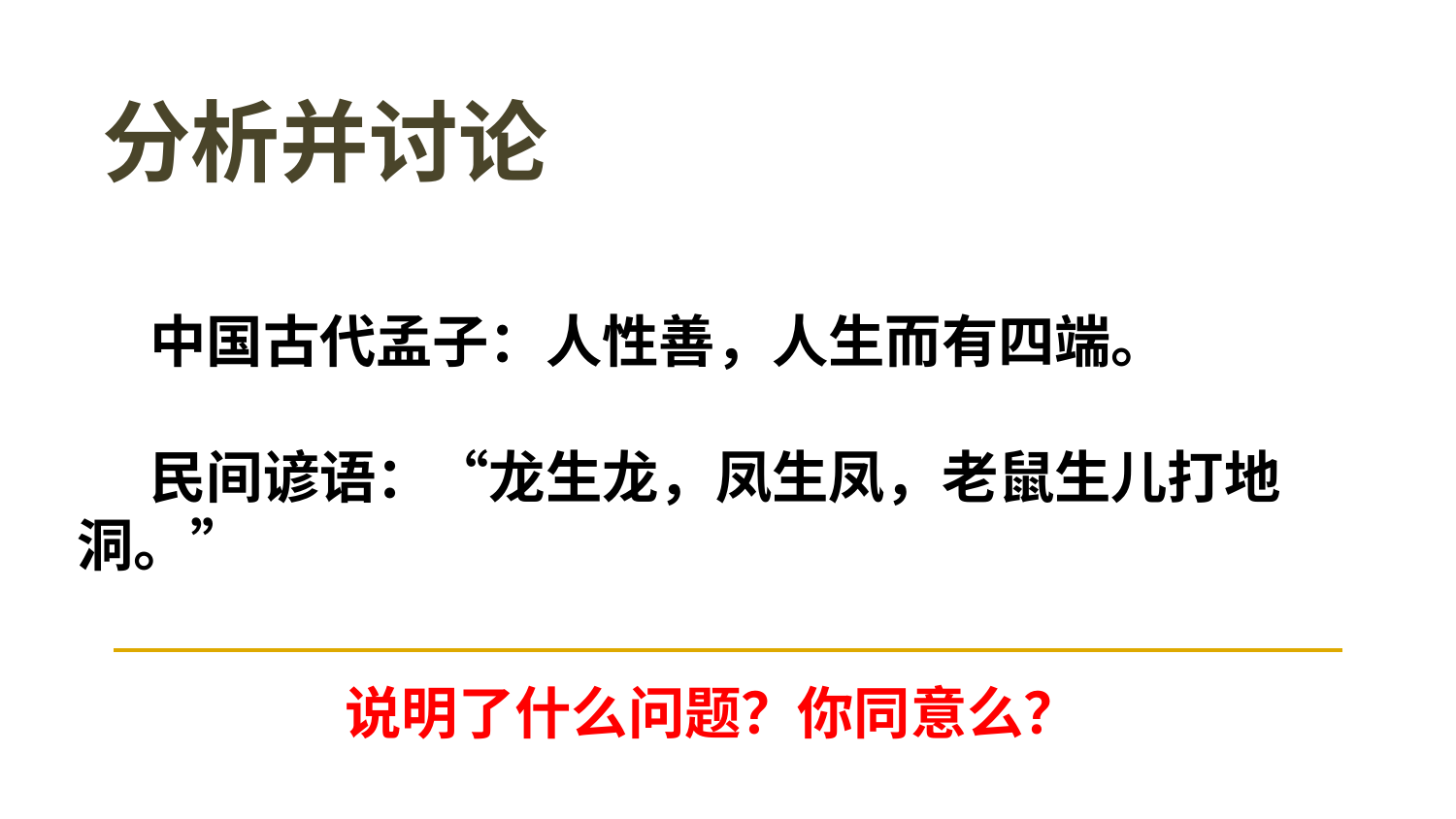

分析并讨论

中国古代孟子：人性善，人生而有四端。

民间谚语：“龙生龙，凤生凤，老鼠生儿打地洞。”
说明了什么问题？你同意么？